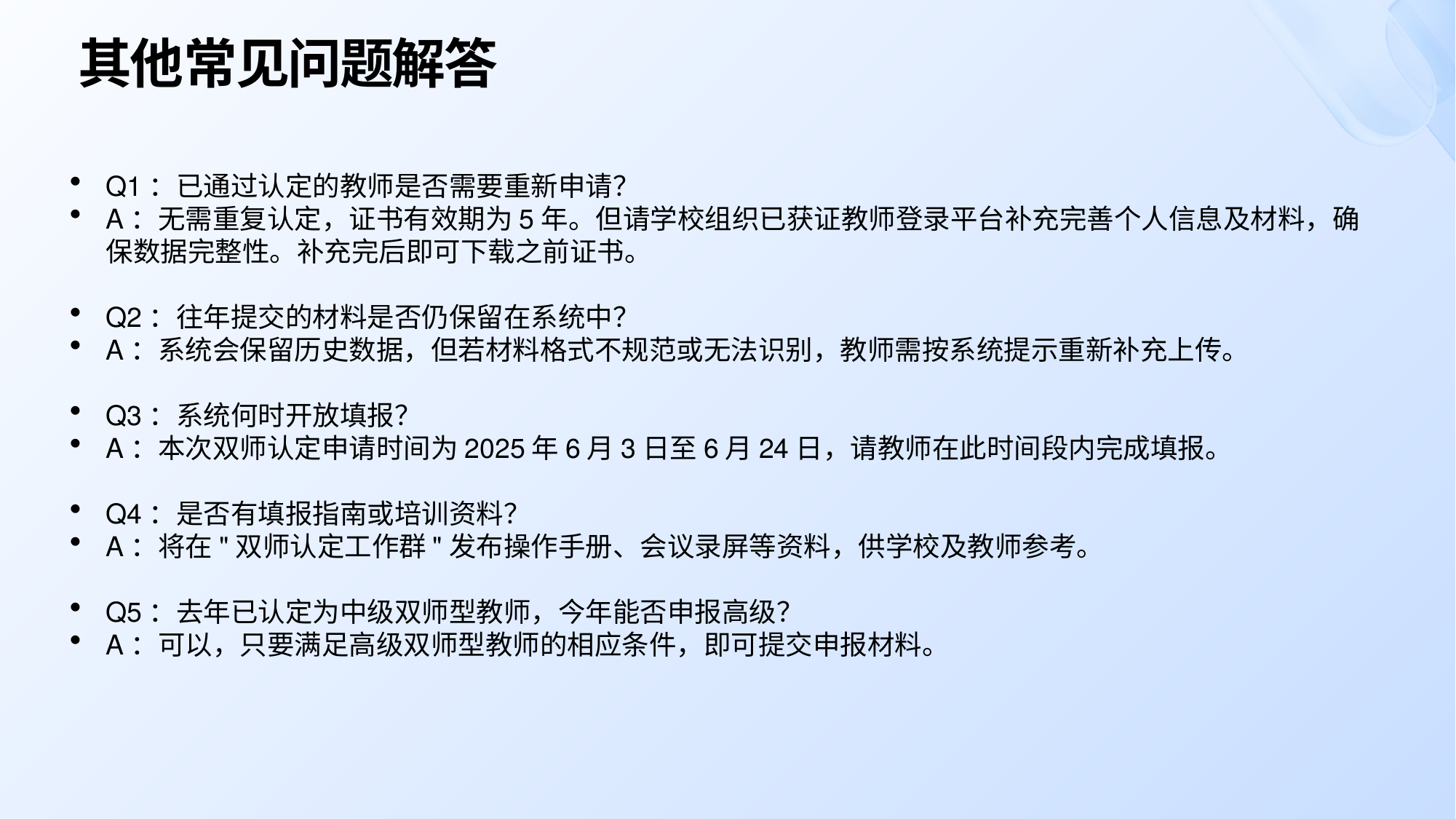

# 其他常见问题解答
Q1：已通过认定的教师是否需要重新申请？
A：无需重复认定，证书有效期为5年。但请学校组织已获证教师登录平台补充完善个人信息及材料，确保数据完整性。补充完后即可下载之前证书。

Q2：往年提交的材料是否仍保留在系统中？
A：系统会保留历史数据，但若材料格式不规范或无法识别，教师需按系统提示重新补充上传。

Q3：系统何时开放填报？
A：本次双师认定申请时间为2025年6月3日至6月24日，请教师在此时间段内完成填报。

Q4：是否有填报指南或培训资料？
A：将在"双师认定工作群"发布操作手册、会议录屏等资料，供学校及教师参考。

Q5：去年已认定为中级双师型教师，今年能否申报高级？
A：可以，只要满足高级双师型教师的相应条件，即可提交申报材料。